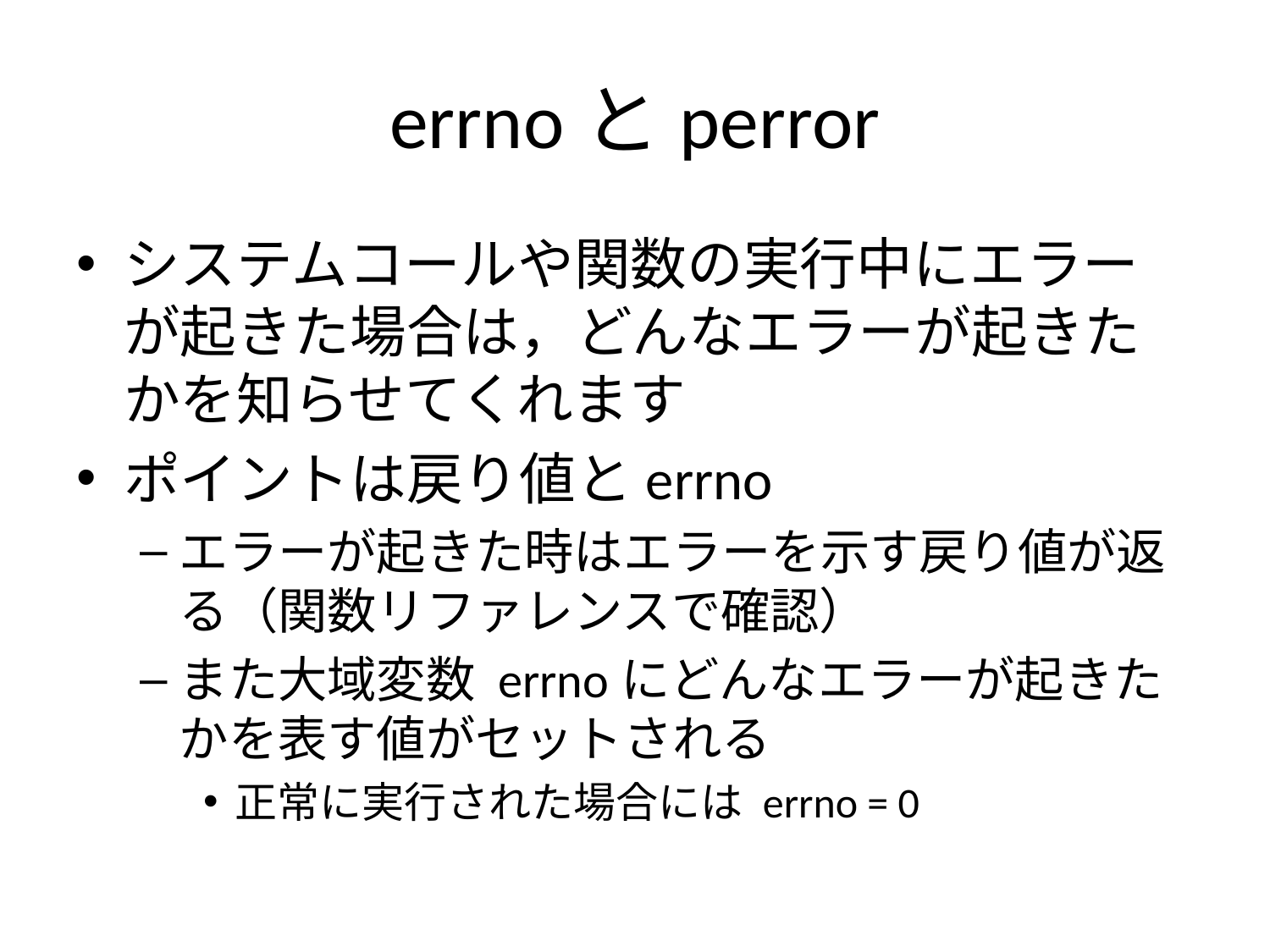

# errnoとperror
システムコールや関数の実行中にエラーが起きた場合は，どんなエラーが起きたかを知らせてくれます
ポイントは戻り値とerrno
エラーが起きた時はエラーを示す戻り値が返る（関数リファレンスで確認）
また大域変数 errnoにどんなエラーが起きたかを表す値がセットされる
正常に実行された場合には errno = 0